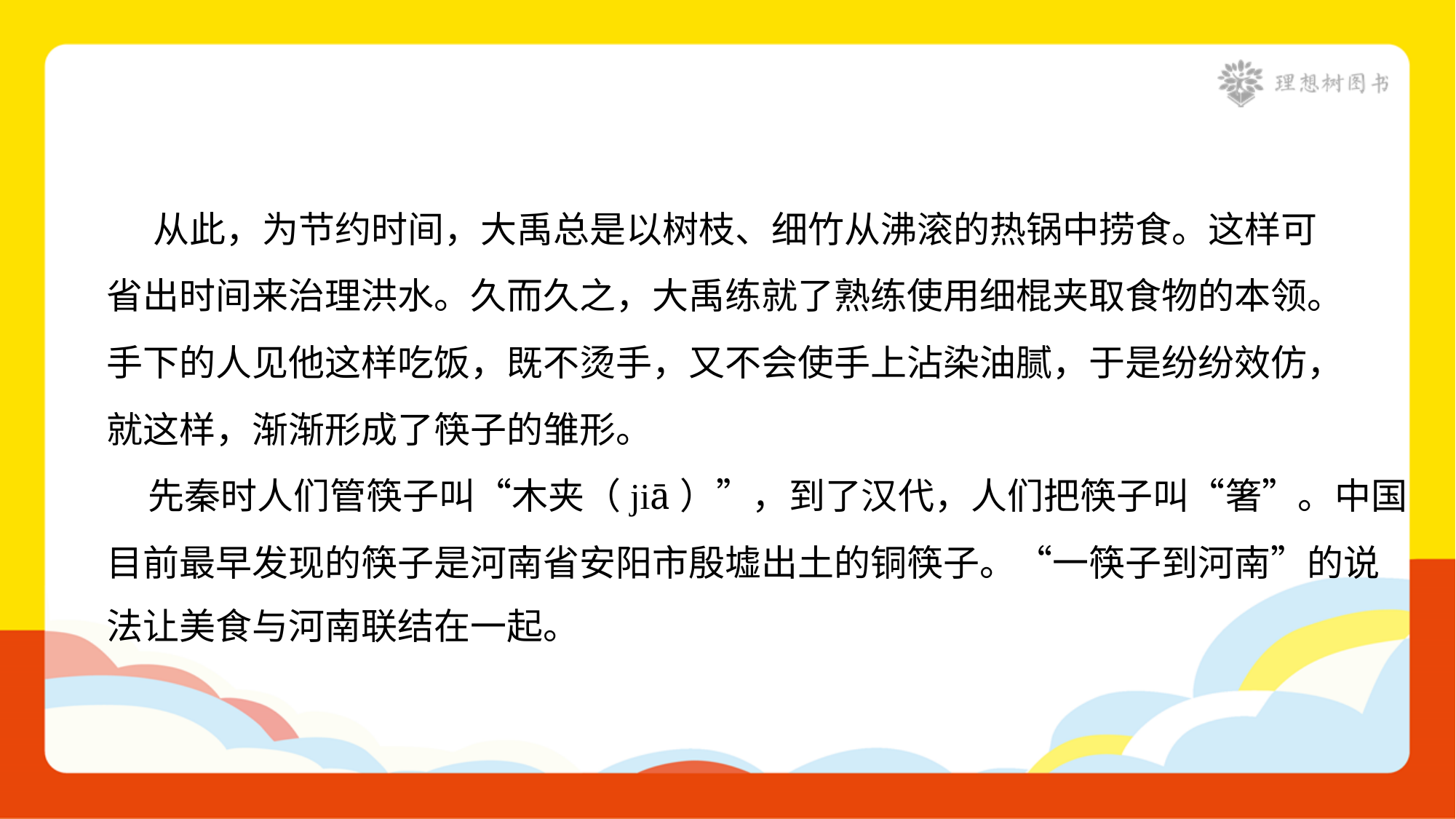

从此，为节约时间，大禹总是以树枝、细竹从沸滚的热锅中捞食。这样可
省出时间来治理洪水。久而久之，大禹练就了熟练使用细棍夹取食物的本领。
手下的人见他这样吃饭，既不烫手，又不会使手上沾染油腻，于是纷纷效仿，
就这样，渐渐形成了筷子的雏形。
    先秦时人们管筷子叫“木夹（jiā）”，到了汉代，人们把筷子叫“箸”。中国
目前最早发现的筷子是河南省安阳市殷墟出土的铜筷子。“一筷子到河南”的说
法让美食与河南联结在一起。